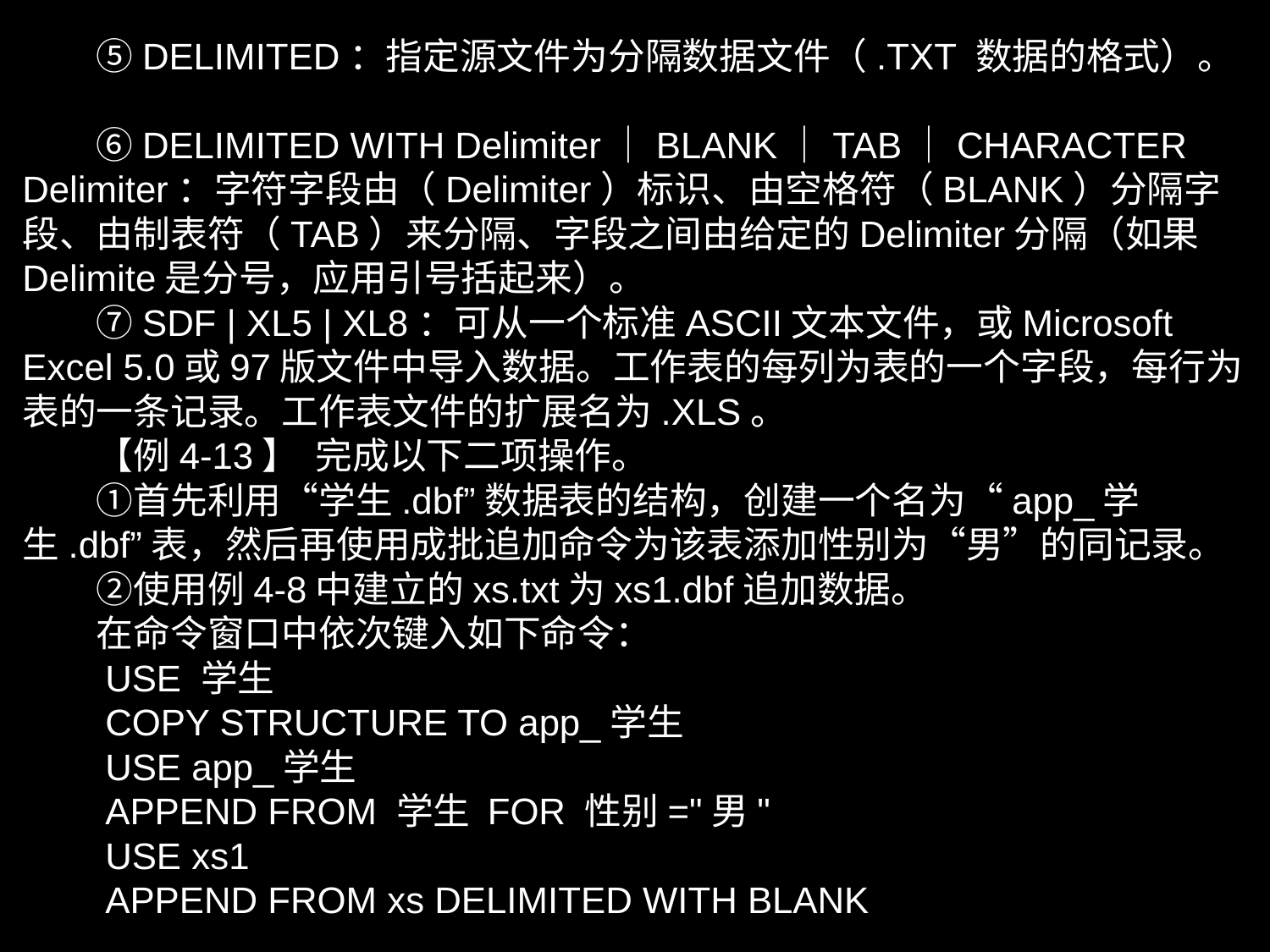

⑤DELIMITED：指定源文件为分隔数据文件（.TXT 数据的格式）。
　　⑥DELIMITED WITH Delimiter｜BLANK｜TAB｜CHARACTER Delimiter：字符字段由（Delimiter）标识、由空格符（BLANK）分隔字段、由制表符（TAB）来分隔、字段之间由给定的Delimiter分隔（如果Delimite是分号，应用引号括起来）。
　　⑦SDF | XL5 | XL8：可从一个标准ASCII文本文件，或Microsoft Excel 5.0或97版文件中导入数据。工作表的每列为表的一个字段，每行为表的一条记录。工作表文件的扩展名为.XLS。
　　【例4-13】  完成以下二项操作。
　　①首先利用“学生.dbf”数据表的结构，创建一个名为“app_学生.dbf”表，然后再使用成批追加命令为该表添加性别为“男”的同记录。
　　②使用例4-8中建立的xs.txt为xs1.dbf追加数据。
　　在命令窗口中依次键入如下命令：
　　USE 学生
　　COPY STRUCTURE TO app_学生
　　USE app_学生
　　APPEND FROM 学生 FOR 性别="男"
　　USE xs1
　　APPEND FROM xs DELIMITED WITH BLANK